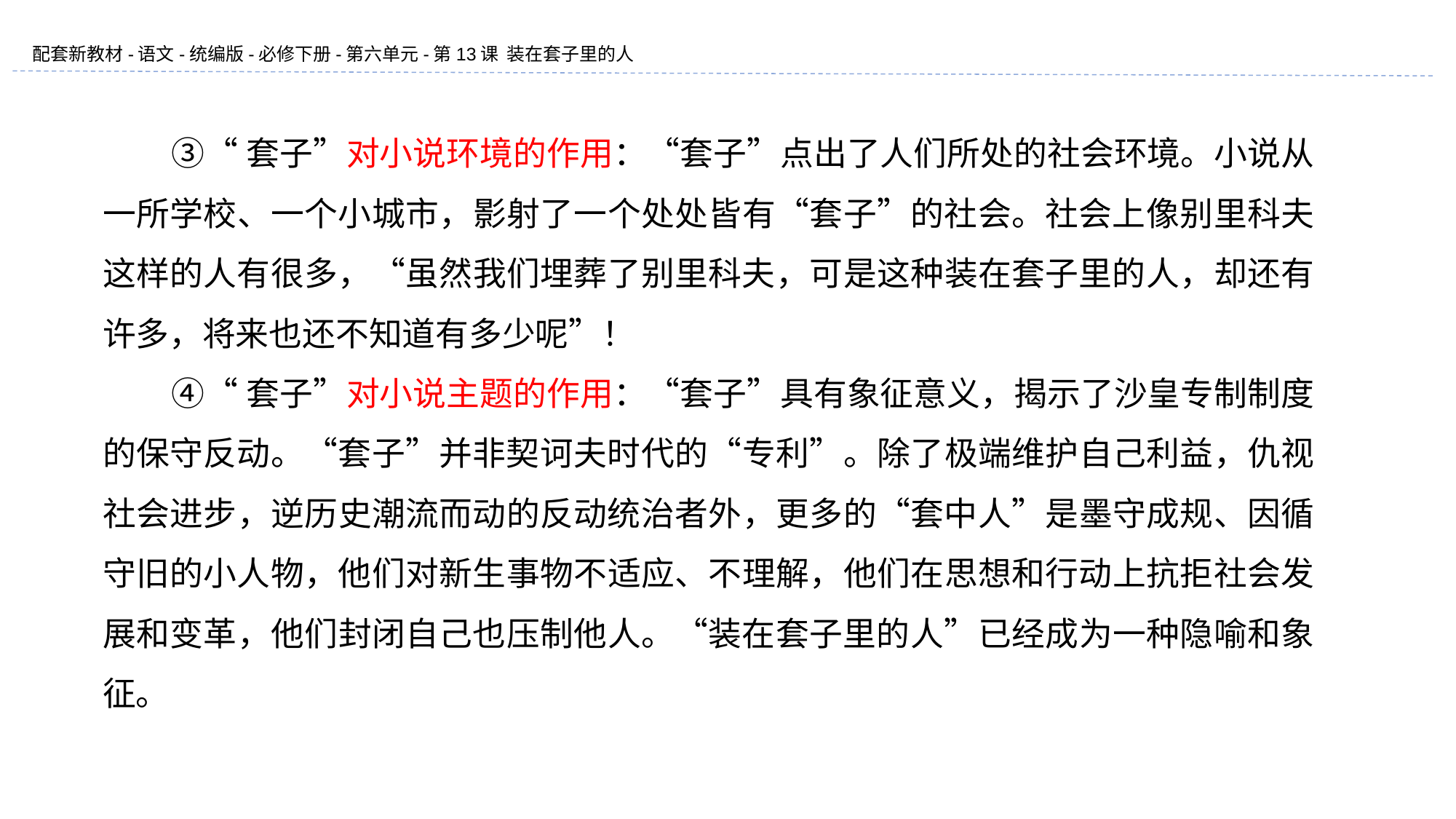

③“套子”对小说环境的作用：“套子”点出了人们所处的社会环境。小说从一所学校、一个小城市，影射了一个处处皆有“套子”的社会。社会上像别里科夫这样的人有很多，“虽然我们埋葬了别里科夫，可是这种装在套子里的人，却还有许多，将来也还不知道有多少呢”！
④“套子”对小说主题的作用：“套子”具有象征意义，揭示了沙皇专制制度的保守反动。“套子”并非契诃夫时代的“专利”。除了极端维护自己利益，仇视社会进步，逆历史潮流而动的反动统治者外，更多的“套中人”是墨守成规、因循守旧的小人物，他们对新生事物不适应、不理解，他们在思想和行动上抗拒社会发展和变革，他们封闭自己也压制他人。“装在套子里的人”已经成为一种隐喻和象征。